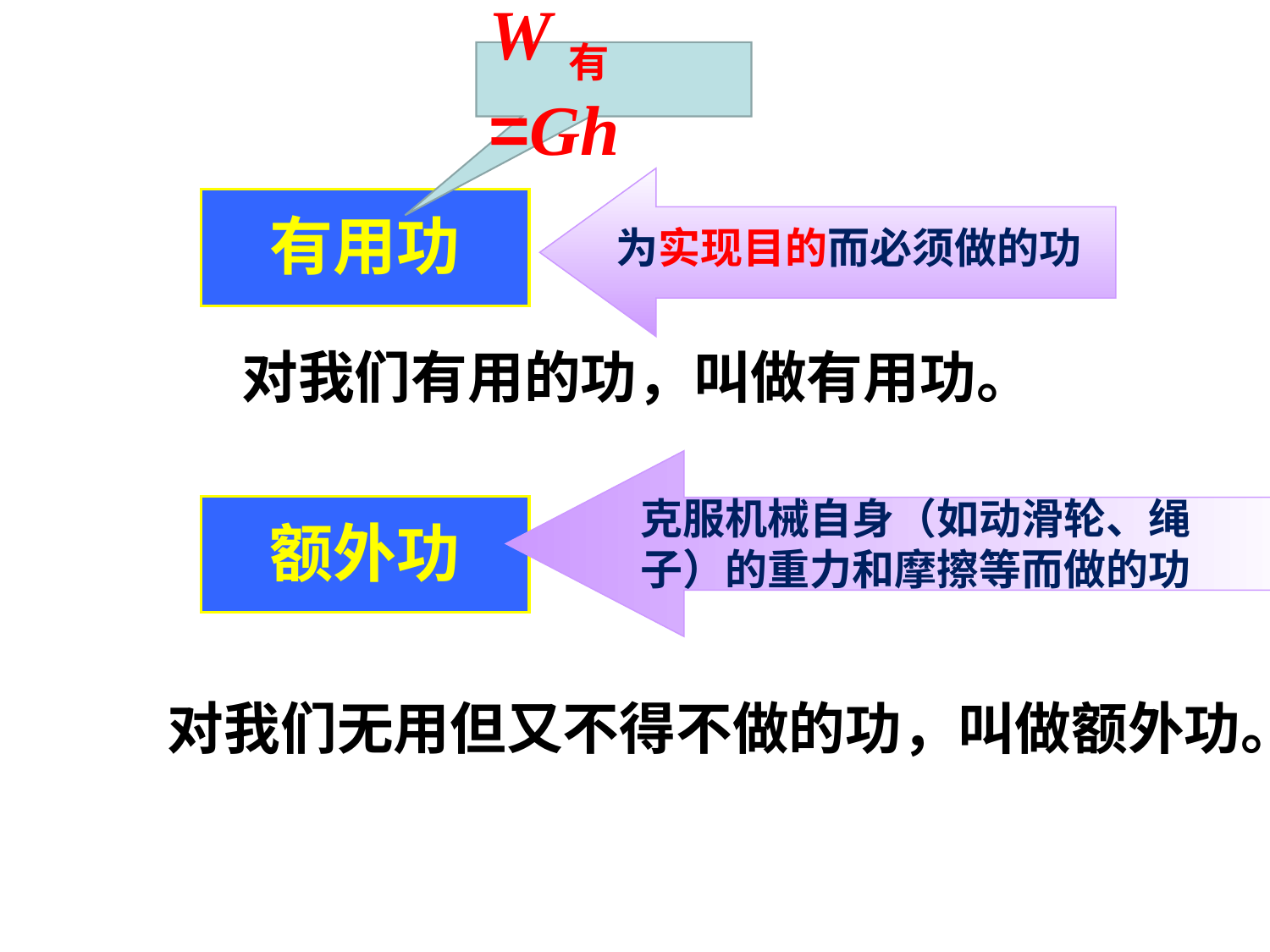

W有=Gh

为实现目的而必须做的功

有用功
对我们有用的功，叫做有用功。

克服机械自身（如动滑轮、绳子）的重力和摩擦等而做的功

额外功
      对我们无用但又不得不做的功，叫做额外功。